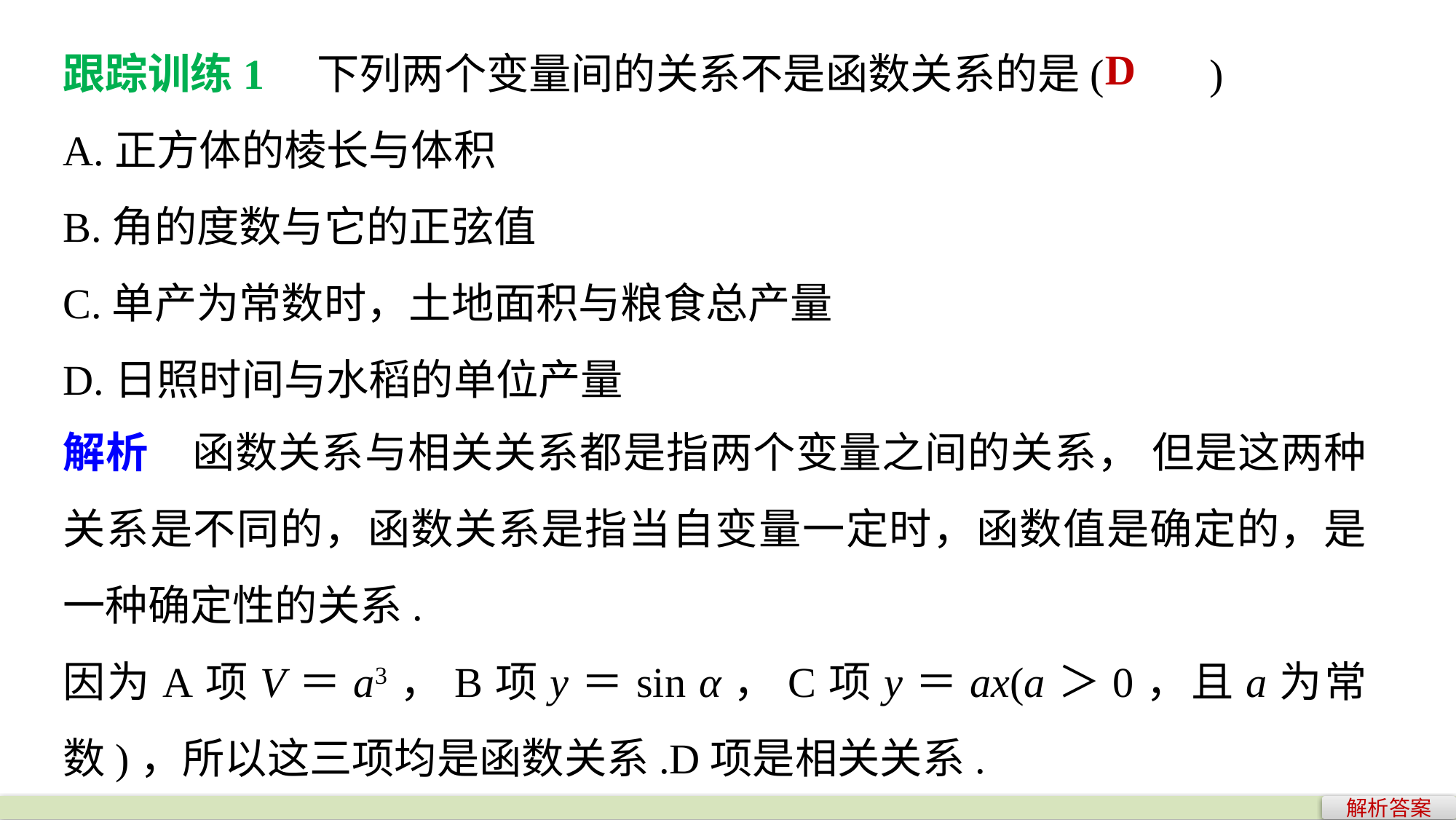

跟踪训练1　下列两个变量间的关系不是函数关系的是(　　)
A.正方体的棱长与体积
B.角的度数与它的正弦值
C.单产为常数时，土地面积与粮食总产量
D.日照时间与水稻的单位产量
D
解析　函数关系与相关关系都是指两个变量之间的关系， 但是这两种关系是不同的，函数关系是指当自变量一定时，函数值是确定的，是一种确定性的关系.
因为A项V＝a3，B项y＝sin α，C项y＝ax(a＞0，且a为常数)，所以这三项均是函数关系.D项是相关关系.
解析答案